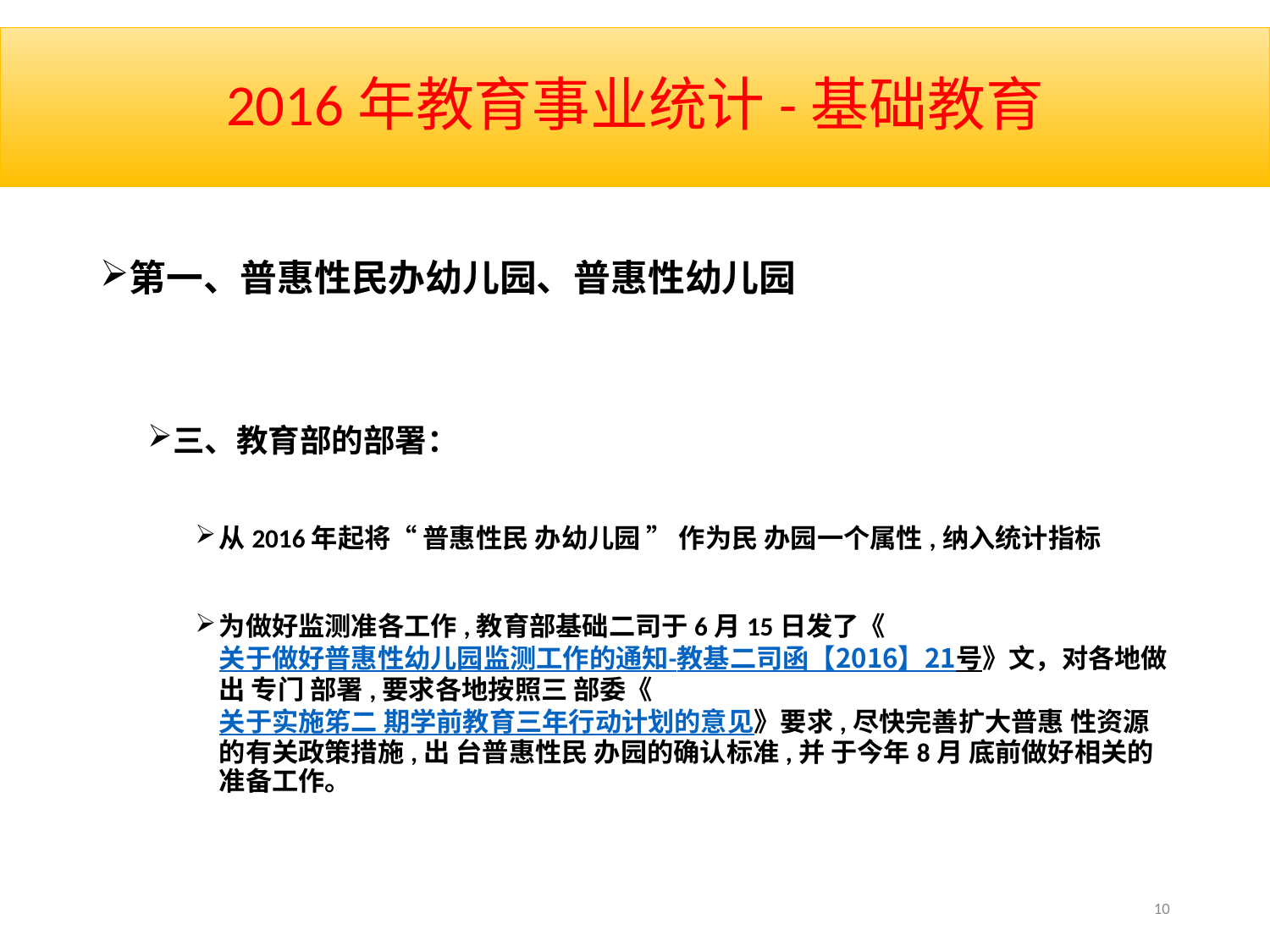

# 2016年教育事业统计-基础教育
第一、普惠性民办幼儿园、普惠性幼儿园

三、教育部的部署：

从2016年起将“ 普惠性民 办幼儿园 ” 作为民 办园一个属性,纳入统计指标

为做好监测准各工作,教育部基础二司于6月15日发了《关于做好普惠性幼儿园监测工作的通知-教基二司函【2016】21号》文，对各地做出 专门 部署,要求各地按照三 部委《 关于实施笫二 期学前教育三年行动计划的意见》要求,尽快完善扩大普惠 性资源的有关政策措施,出 台普惠性民 办园的确认标准,并 于今年8月 底前做好相关的准备工作。

10